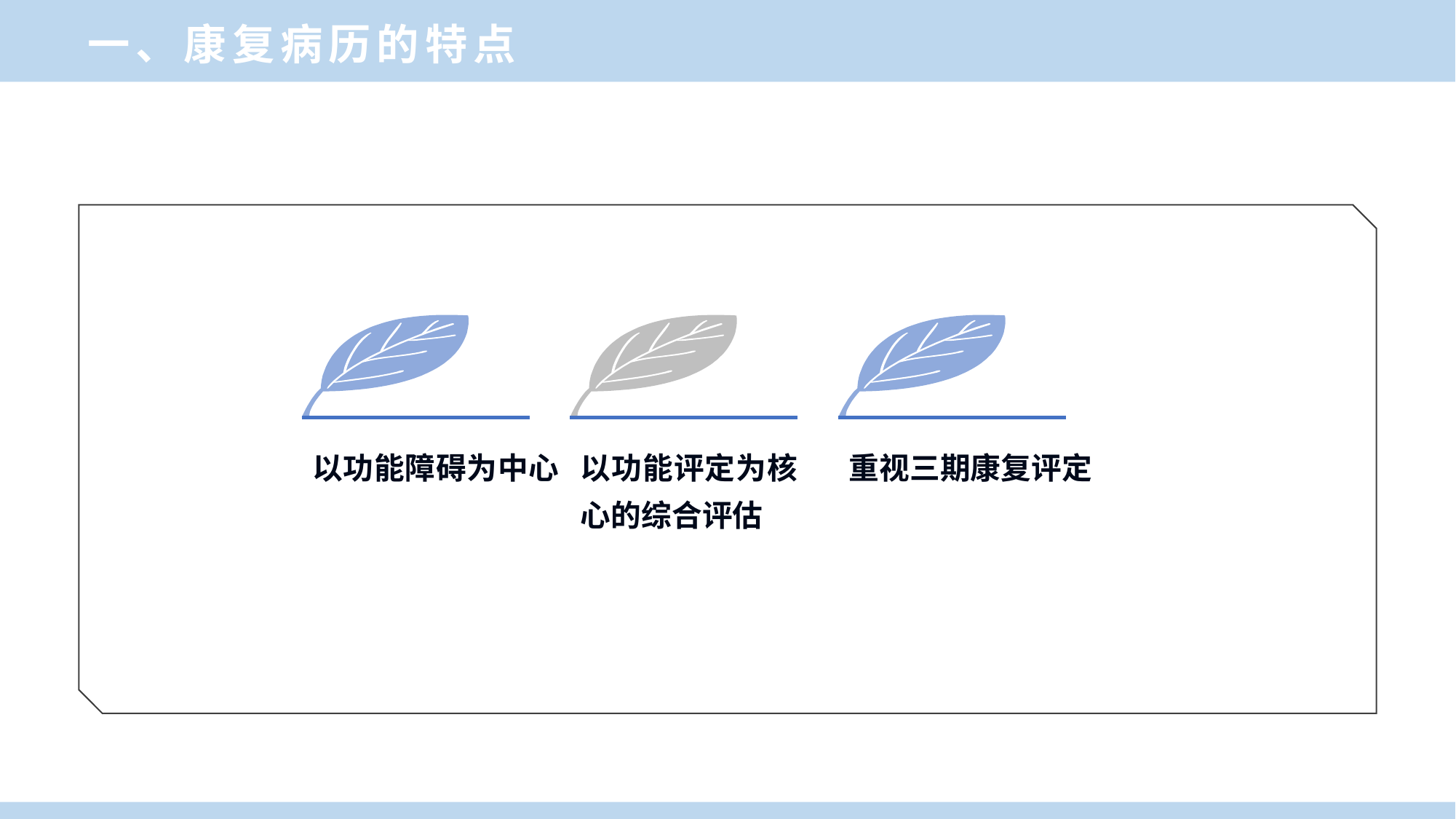

一、康复病历的特点

以功能障碍为中心
以功能评定为核心的综合评估
重视三期康复评定